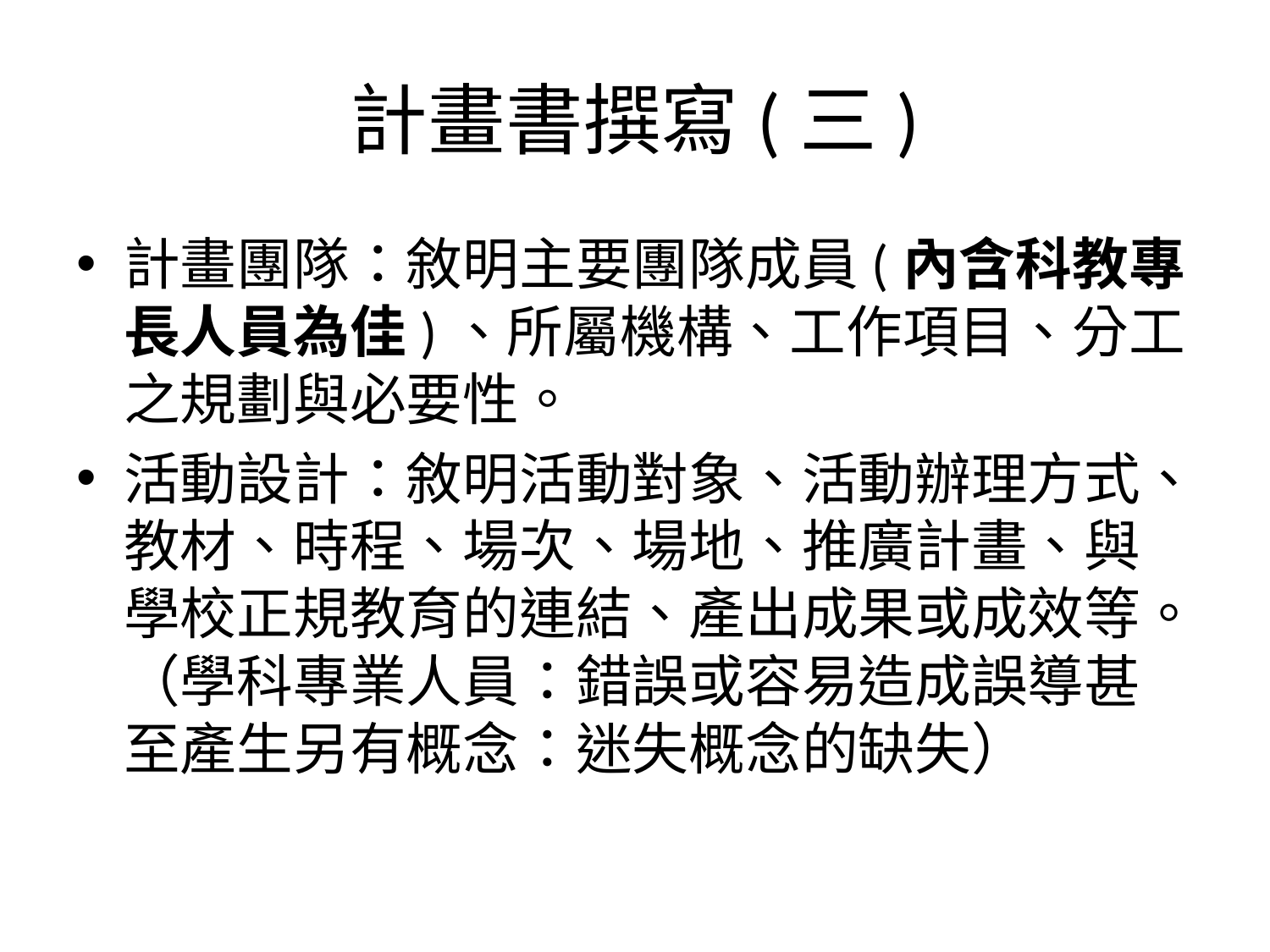

# 計畫書撰寫(三)
計畫團隊：敘明主要團隊成員(內含科教專長人員為佳)、所屬機構、工作項目、分工之規劃與必要性。
活動設計：敘明活動對象、活動辦理方式、教材、時程、場次、場地、推廣計畫、與學校正規教育的連結、產出成果或成效等。（學科專業人員：錯誤或容易造成誤導甚至產生另有概念：迷失概念的缺失）